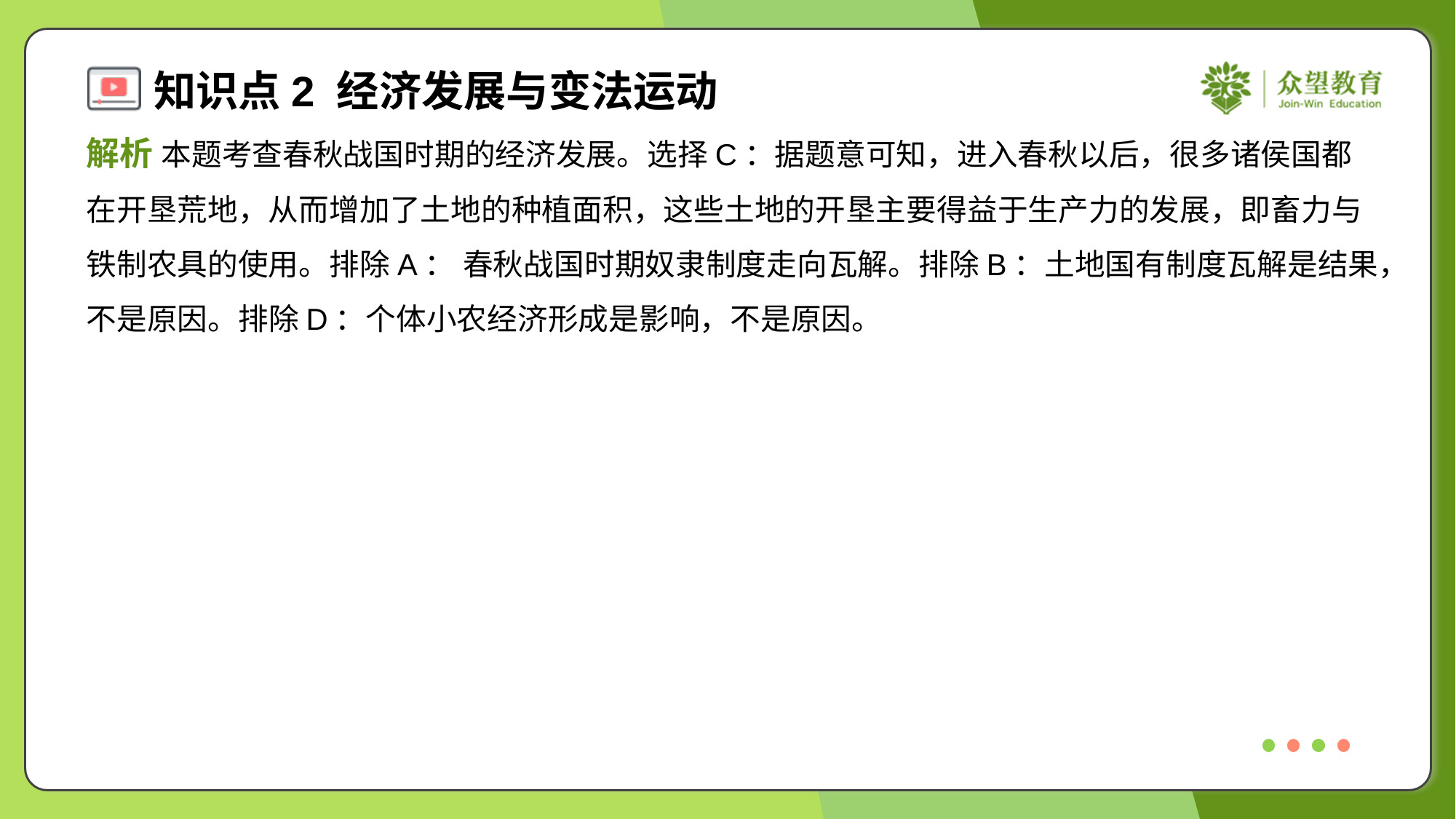

解析 本题考查春秋战国时期的经济发展。选择C：据题意可知，进入春秋以后，很多诸侯国都
在开垦荒地，从而增加了土地的种植面积，这些土地的开垦主要得益于生产力的发展，即畜力与
铁制农具的使用。排除A： 春秋战国时期奴隶制度走向瓦解。排除B：土地国有制度瓦解是结果，
不是原因。排除D：个体小农经济形成是影响，不是原因。